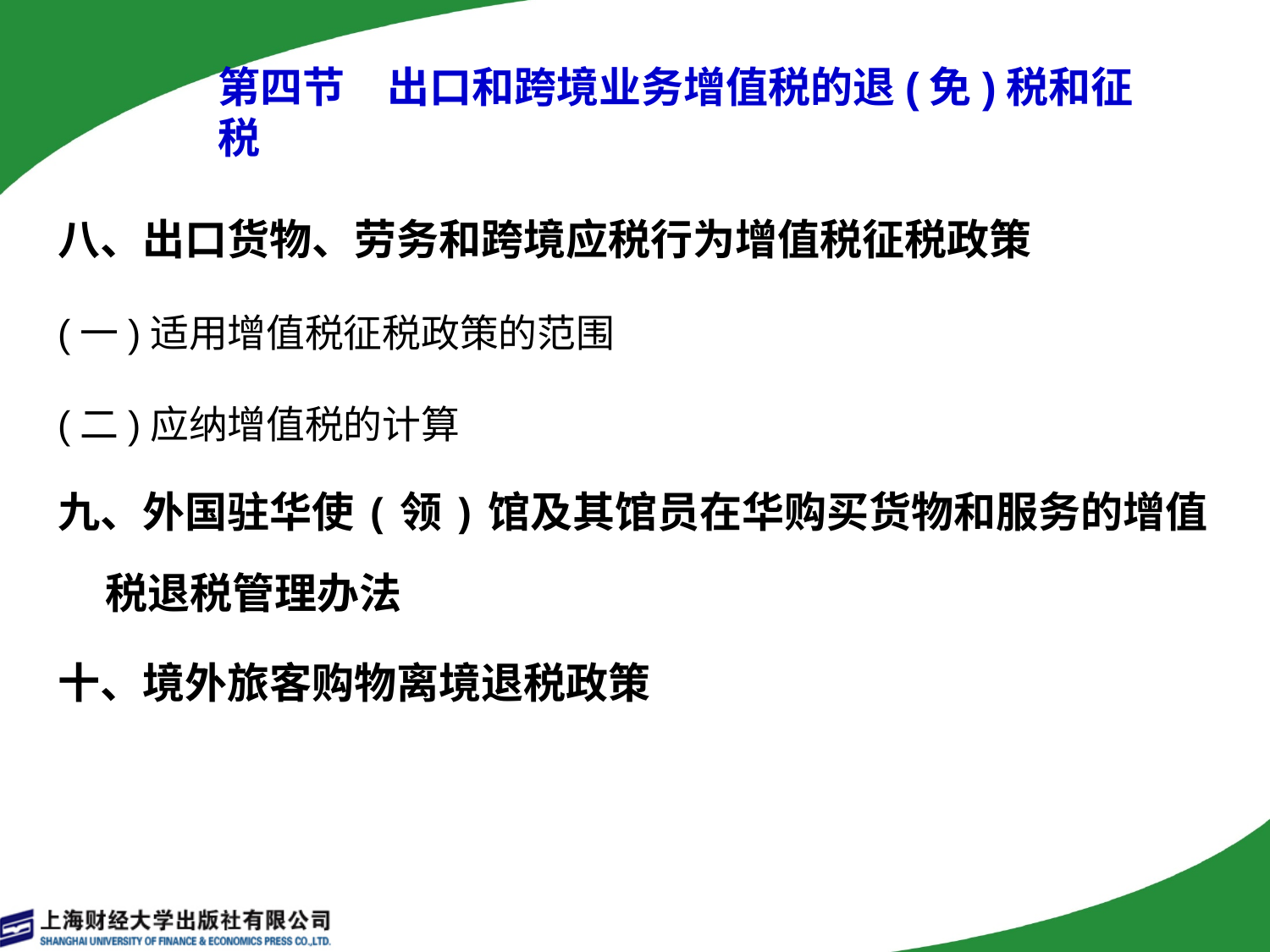

第四节　出口和跨境业务增值税的退(免)税和征税
八、出口货物、劳务和跨境应税行为增值税征税政策
(一)适用增值税征税政策的范围
(二)应纳增值税的计算
九、外国驻华使(领)馆及其馆员在华购买货物和服务的增值税退税管理办法
十、境外旅客购物离境退税政策